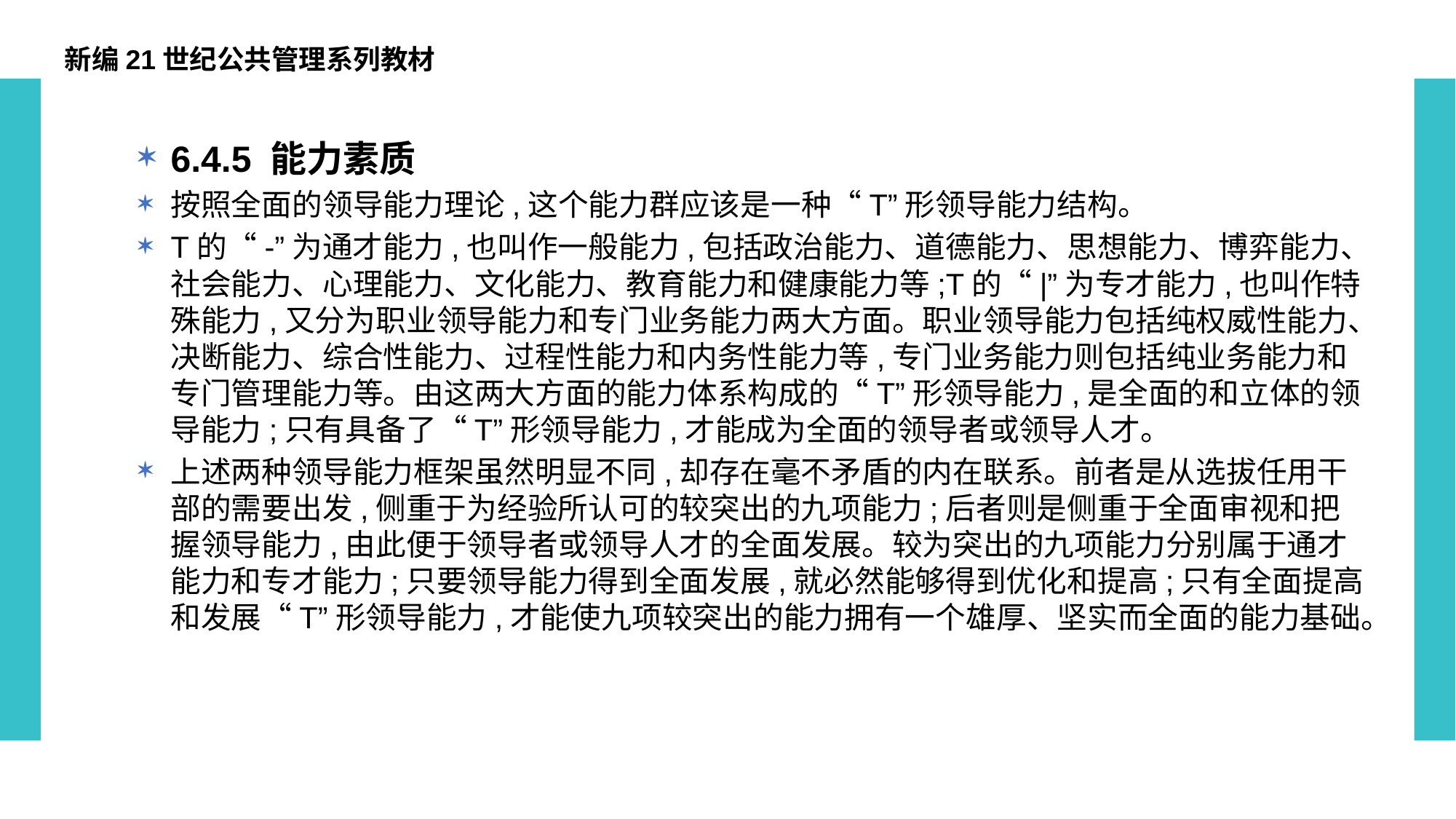

新编21世纪公共管理系列教材
6.4.5 能力素质
按照全面的领导能力理论,这个能力群应该是一种“T”形领导能力结构。
T的“-”为通才能力,也叫作一般能力,包括政治能力、道德能力、思想能力、博弈能力、社会能力、心理能力、文化能力、教育能力和健康能力等;T的“|”为专才能力,也叫作特殊能力,又分为职业领导能力和专门业务能力两大方面。职业领导能力包括纯权威性能力、决断能力、综合性能力、过程性能力和内务性能力等,专门业务能力则包括纯业务能力和专门管理能力等。由这两大方面的能力体系构成的“T”形领导能力,是全面的和立体的领导能力;只有具备了“T”形领导能力,才能成为全面的领导者或领导人才。
上述两种领导能力框架虽然明显不同,却存在毫不矛盾的内在联系。前者是从选拔任用干部的需要出发,侧重于为经验所认可的较突出的九项能力;后者则是侧重于全面审视和把握领导能力,由此便于领导者或领导人才的全面发展。较为突出的九项能力分别属于通才能力和专才能力;只要领导能力得到全面发展,就必然能够得到优化和提高;只有全面提高和发展“T”形领导能力,才能使九项较突出的能力拥有一个雄厚、坚实而全面的能力基础。